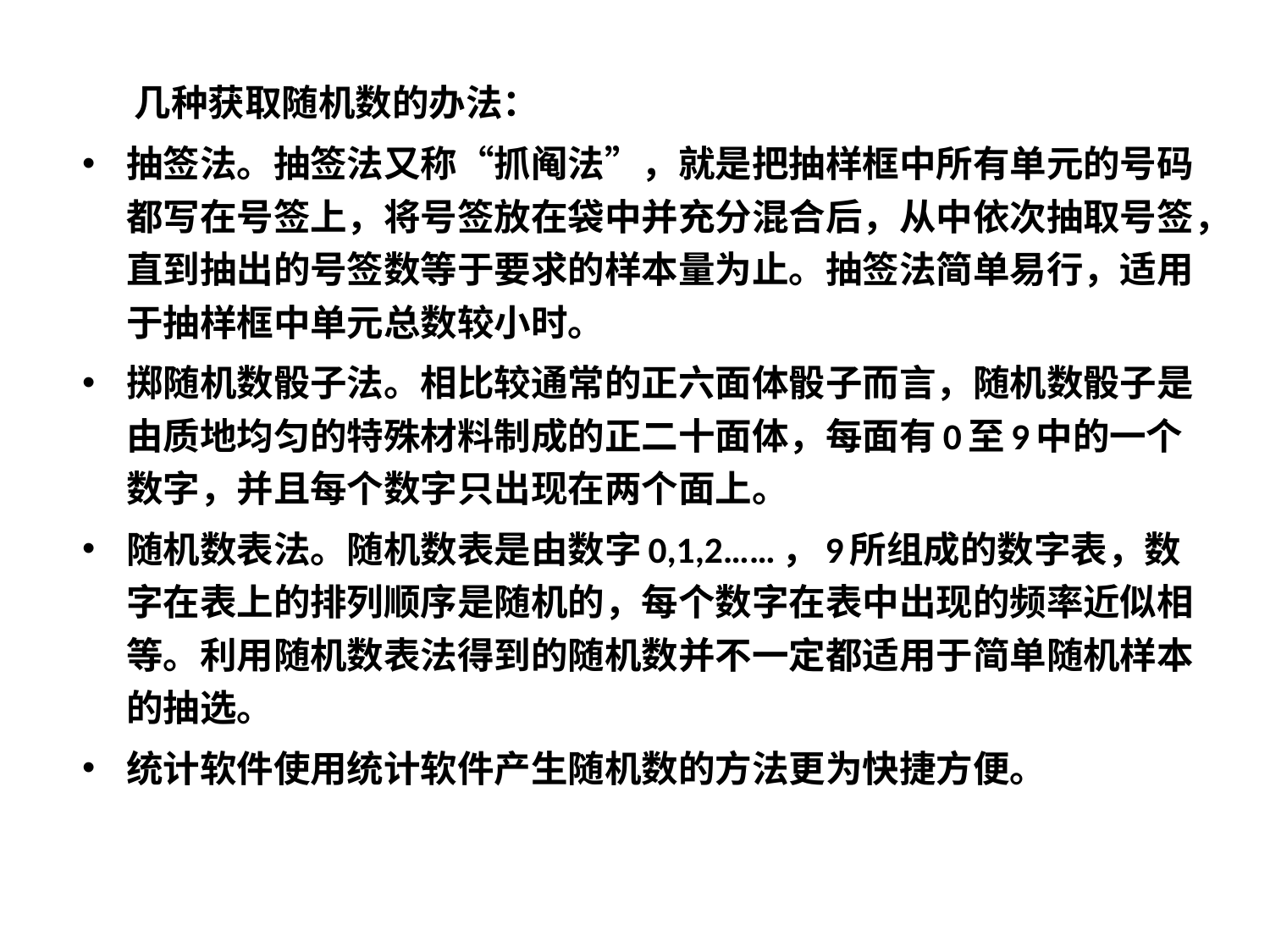

几种获取随机数的办法：
抽签法。抽签法又称“抓阄法”，就是把抽样框中所有单元的号码都写在号签上，将号签放在袋中并充分混合后，从中依次抽取号签，直到抽出的号签数等于要求的样本量为止。抽签法简单易行，适用于抽样框中单元总数较小时。
掷随机数骰子法。相比较通常的正六面体骰子而言，随机数骰子是由质地均匀的特殊材料制成的正二十面体，每面有0至9中的一个数字，并且每个数字只出现在两个面上。
随机数表法。随机数表是由数字0,1,2……，9所组成的数字表，数字在表上的排列顺序是随机的，每个数字在表中出现的频率近似相等。利用随机数表法得到的随机数并不一定都适用于简单随机样本的抽选。
统计软件使用统计软件产生随机数的方法更为快捷方便。